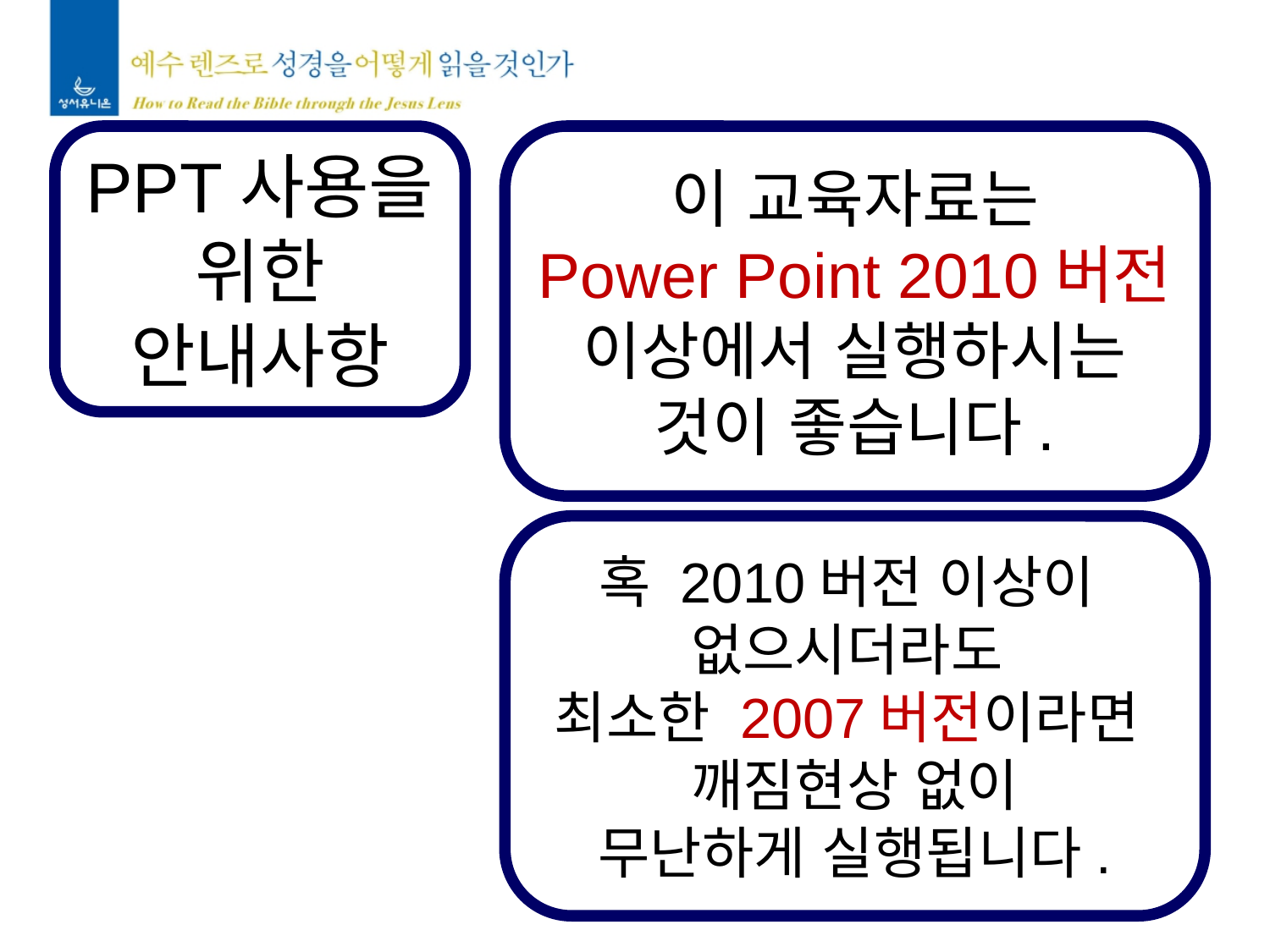

PPT사용을 위한
안내사항
이 교육자료는
Power Point 2010버전
이상에서 실행하시는 것이 좋습니다.
혹 2010버전 이상이
없으시더라도
최소한 2007버전이라면
깨짐현상 없이
무난하게 실행됩니다.